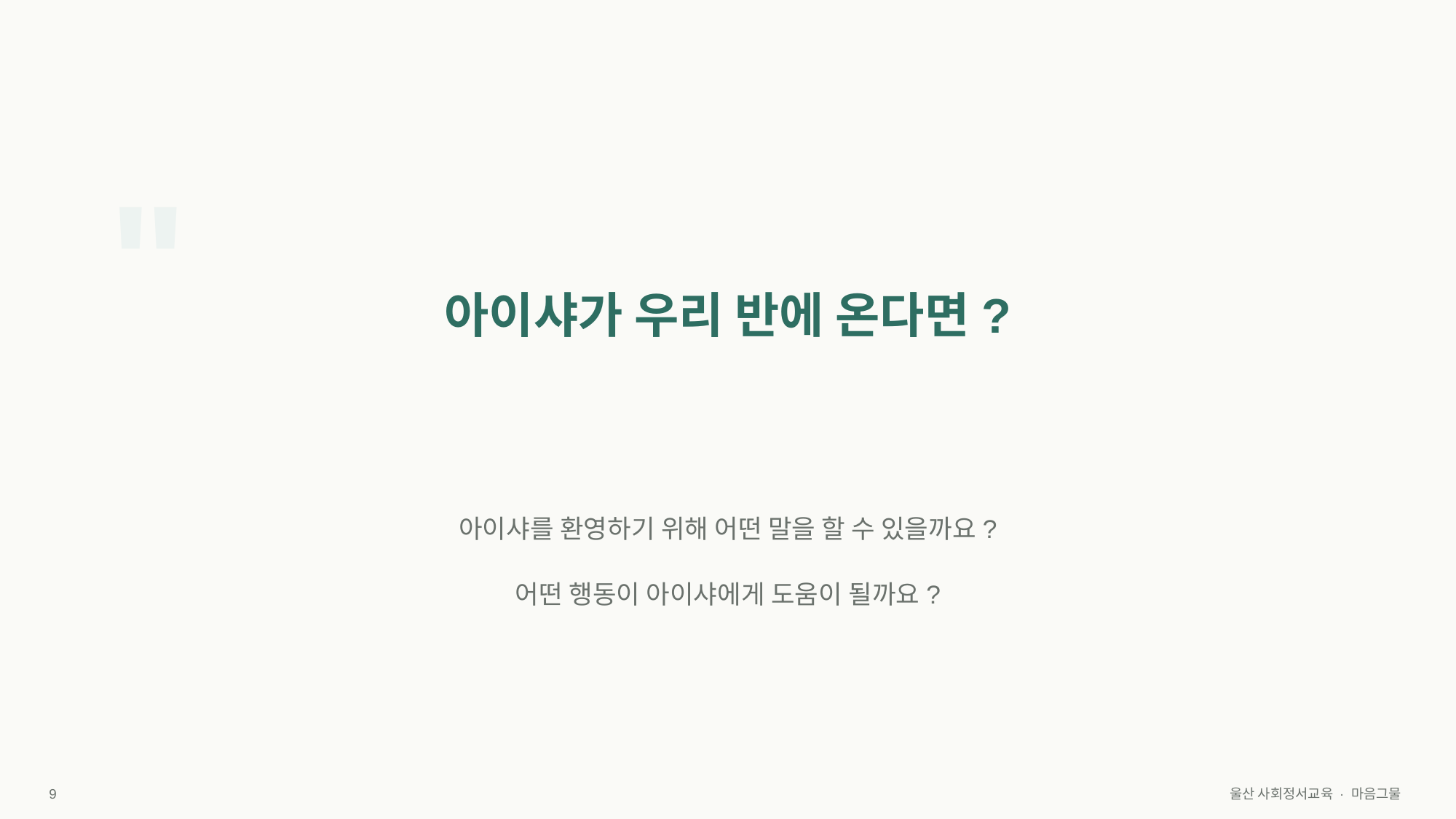

"
아이샤가 우리 반에 온다면?
아이샤를 환영하기 위해 어떤 말을 할 수 있을까요?
어떤 행동이 아이샤에게 도움이 될까요?
9
울산 사회정서교육 · 마음그물